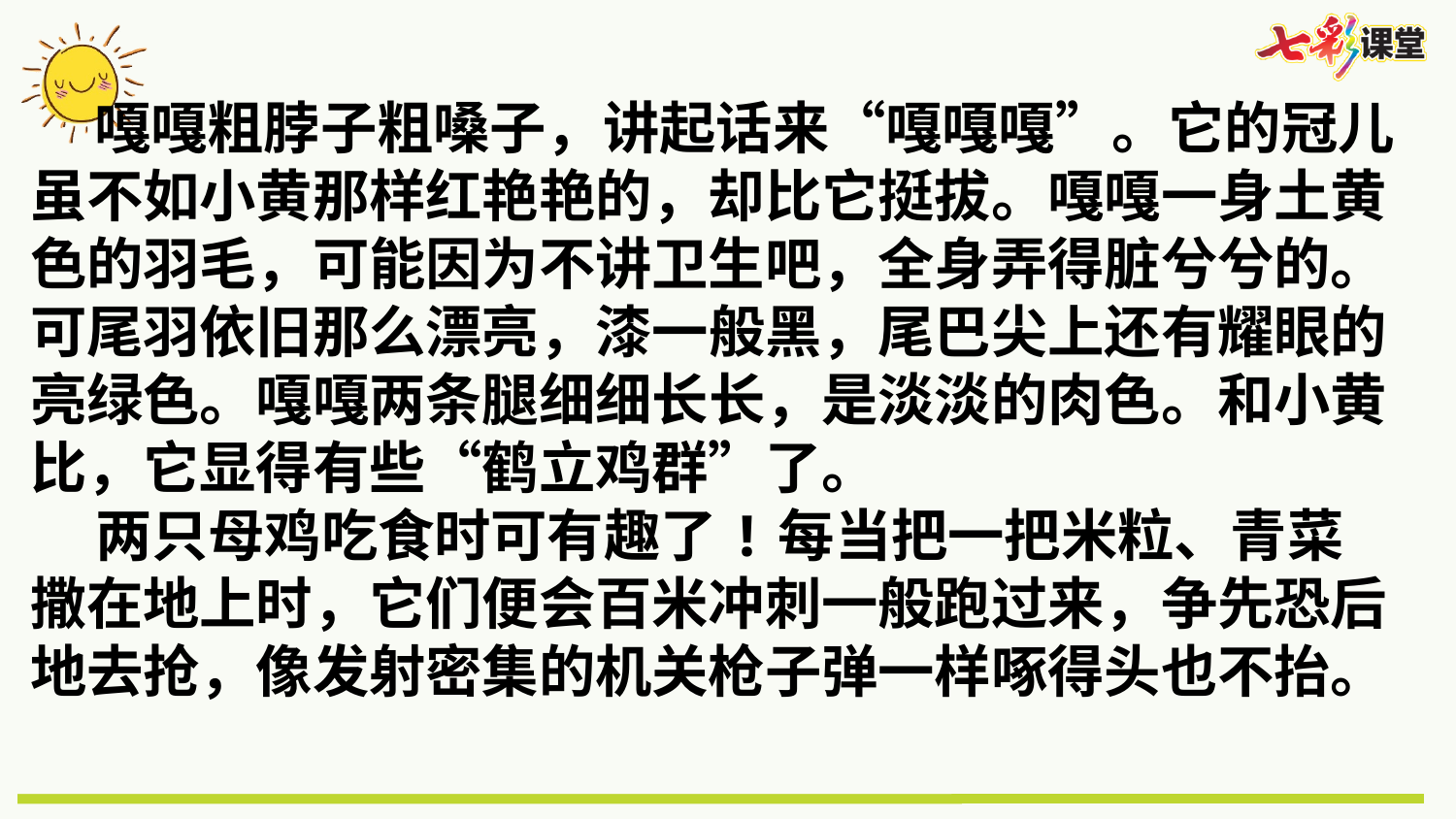

嘎嘎粗脖子粗嗓子，讲起话来“嘎嘎嘎”。它的冠儿虽不如小黄那样红艳艳的，却比它挺拔。嘎嘎一身土黄色的羽毛，可能因为不讲卫生吧，全身弄得脏兮兮的。可尾羽依旧那么漂亮，漆一般黑，尾巴尖上还有耀眼的亮绿色。嘎嘎两条腿细细长长，是淡淡的肉色。和小黄比，它显得有些“鹤立鸡群”了。
    两只母鸡吃食时可有趣了!每当把一把米粒、青菜撒在地上时，它们便会百米冲刺一般跑过来，争先恐后地去抢，像发射密集的机关枪子弹一样啄得头也不抬。